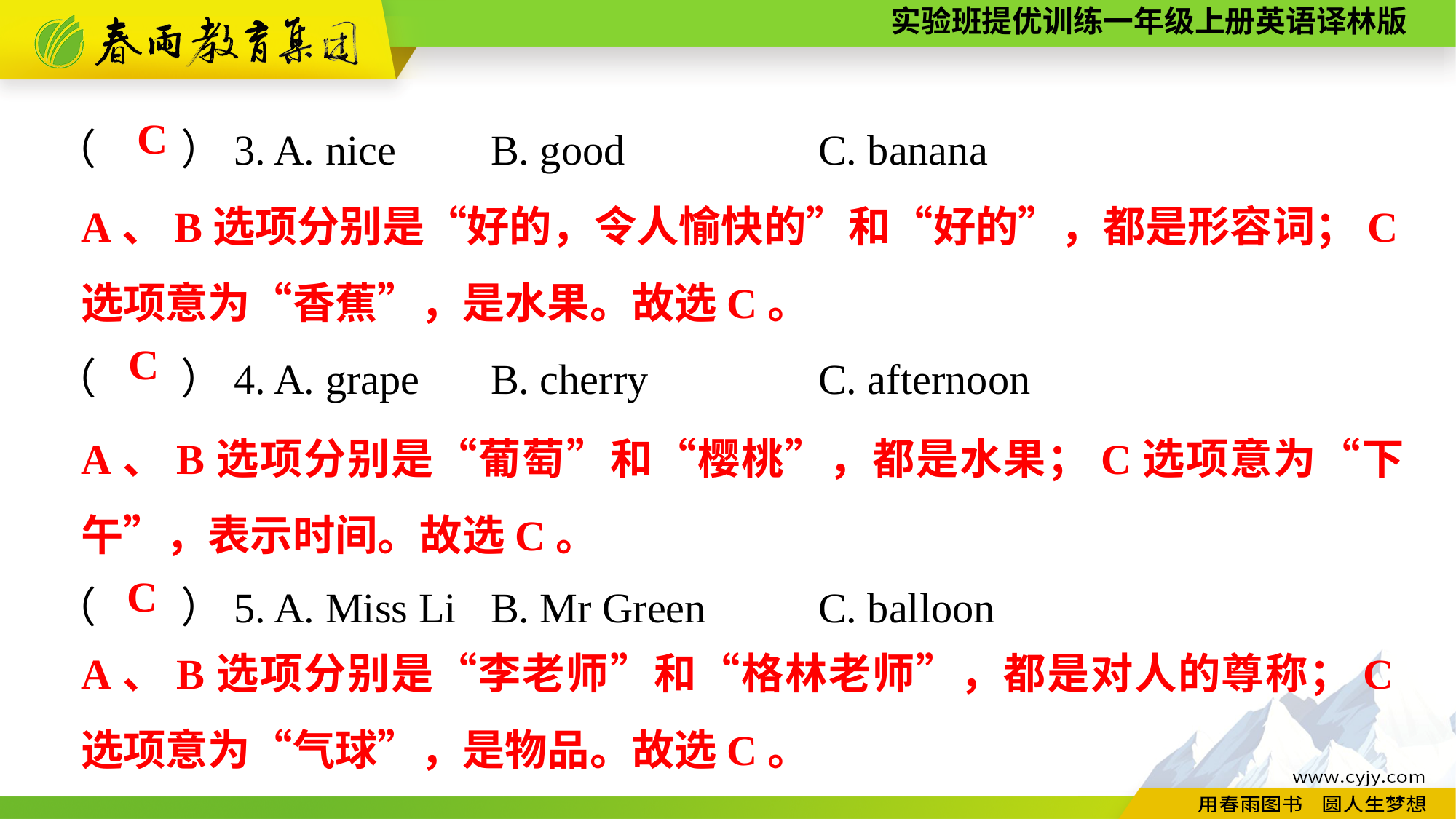

（　　）3. A. nice	B. good		C. banana

（　　）4. A. grape	B. cherry		C. afternoon

（　　）5. A. Miss Li	B. Mr Green		C. balloon
C
A、B选项分别是“好的，令人愉快的”和“好的”，都是形容词；C选项意为“香蕉”，是水果。故选C。
C

A、B选项分别是“葡萄”和“樱桃”，都是水果；C选项意为“下午”，表示时间。故选C。
C
A、B选项分别是“李老师”和“格林老师”，都是对人的尊称；C选项意为“气球”，是物品。故选C。